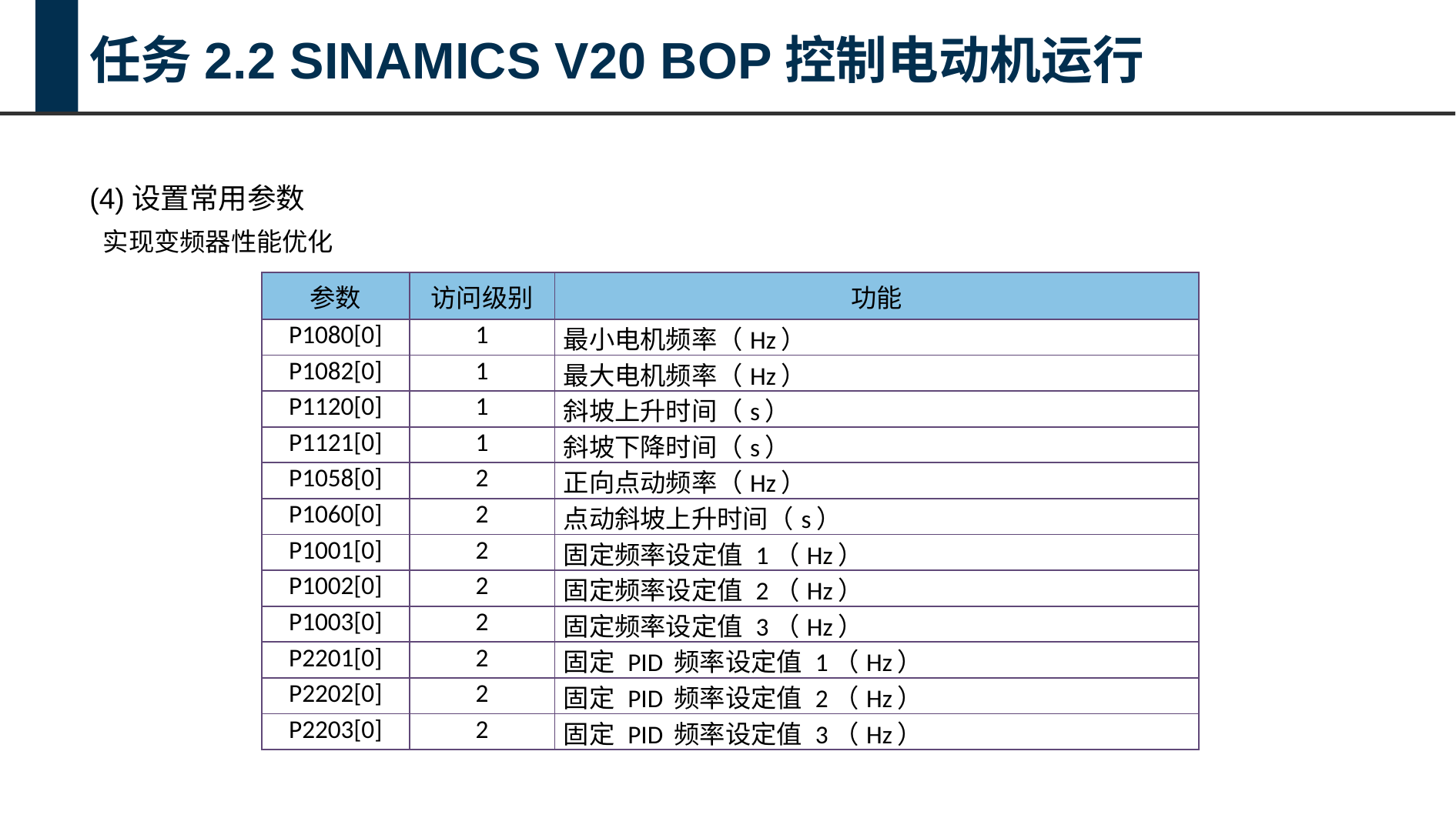

任务2.2 SINAMICS V20 BOP控制电动机运行
(4)设置常用参数
实现变频器性能优化
| 参数 | 访问级别 | 功能 |
| --- | --- | --- |
| P1080[0] | 1 | 最小电机频率（Hz） |
| P1082[0] | 1 | 最大电机频率（Hz） |
| P1120[0] | 1 | 斜坡上升时间（s） |
| P1121[0] | 1 | 斜坡下降时间（s） |
| P1058[0] | 2 | 正向点动频率（Hz） |
| P1060[0] | 2 | 点动斜坡上升时间（s） |
| P1001[0] | 2 | 固定频率设定值 1（Hz） |
| P1002[0] | 2 | 固定频率设定值 2（Hz） |
| P1003[0] | 2 | 固定频率设定值 3（Hz） |
| P2201[0] | 2 | 固定 PID 频率设定值 1（Hz） |
| P2202[0] | 2 | 固定 PID 频率设定值 2（Hz） |
| P2203[0] | 2 | 固定 PID 频率设定值 3（Hz） |